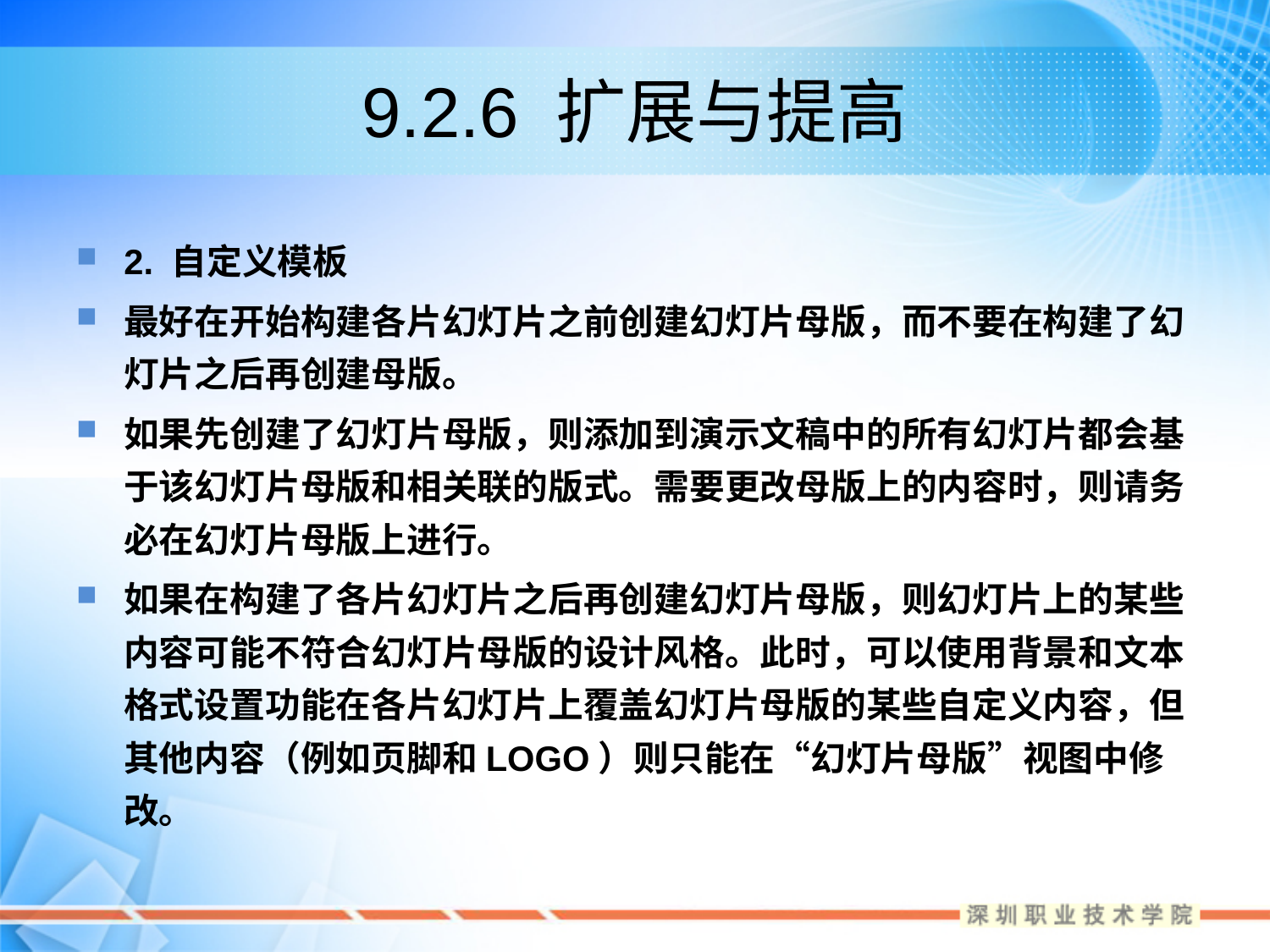

# 9.2.6 扩展与提高
2. 自定义模板
最好在开始构建各片幻灯片之前创建幻灯片母版，而不要在构建了幻灯片之后再创建母版。
如果先创建了幻灯片母版，则添加到演示文稿中的所有幻灯片都会基于该幻灯片母版和相关联的版式。需要更改母版上的内容时，则请务必在幻灯片母版上进行。
如果在构建了各片幻灯片之后再创建幻灯片母版，则幻灯片上的某些内容可能不符合幻灯片母版的设计风格。此时，可以使用背景和文本格式设置功能在各片幻灯片上覆盖幻灯片母版的某些自定义内容，但其他内容（例如页脚和LOGO）则只能在“幻灯片母版”视图中修改。